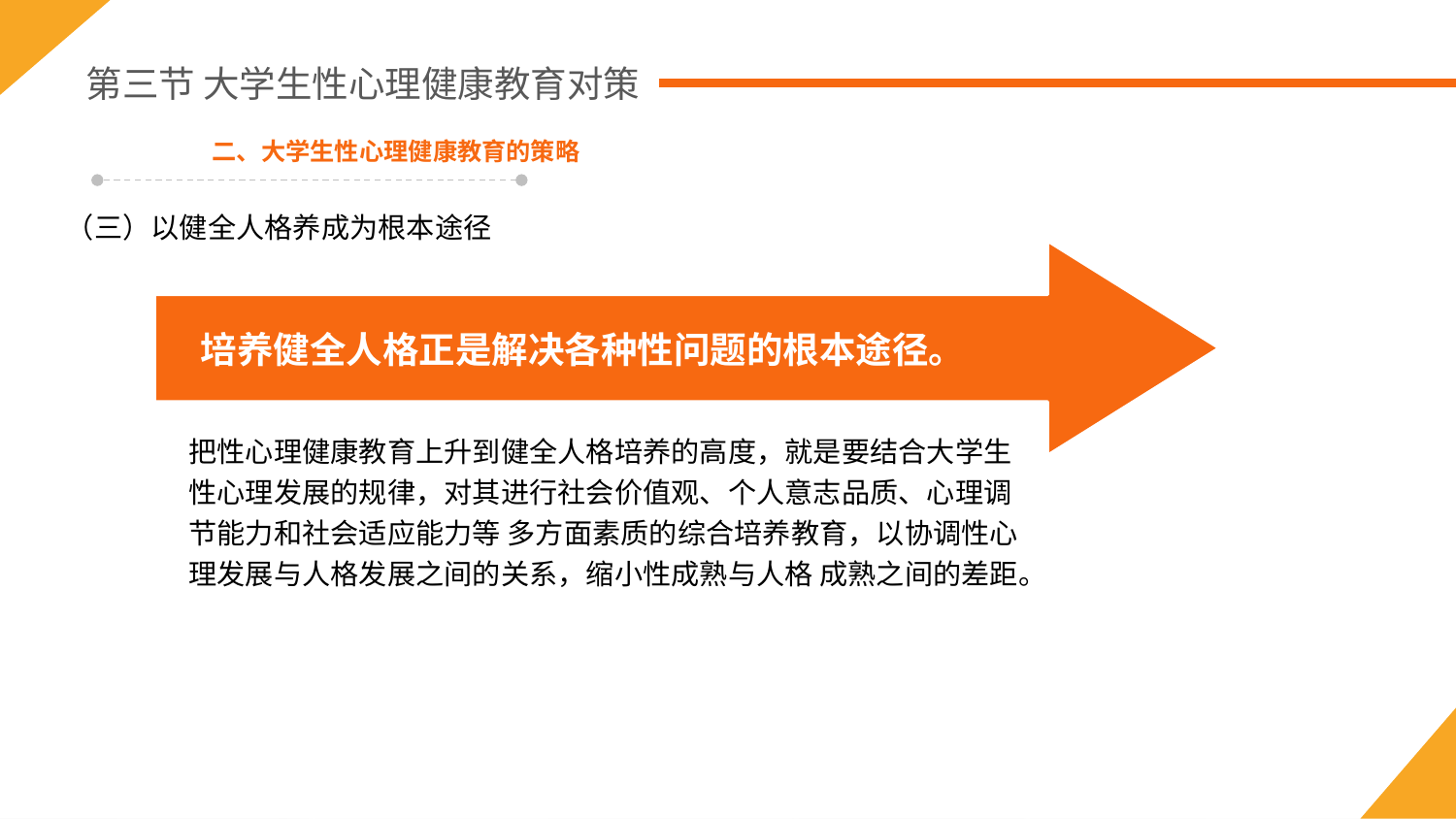

第三节 大学生性心理健康教育对策
二、大学生性心理健康教育的策略
（三）以健全人格养成为根本途径

培养健全人格正是解决各种性问题的根本途径。
把性心理健康教育上升到健全人格培养的高度，就是要结合大学生 性心理发展的规律，对其进行社会价值观、个人意志品质、心理调节能力和社会适应能力等 多方面素质的综合培养教育，以协调性心理发展与人格发展之间的关系，缩小性成熟与人格 成熟之间的差距。